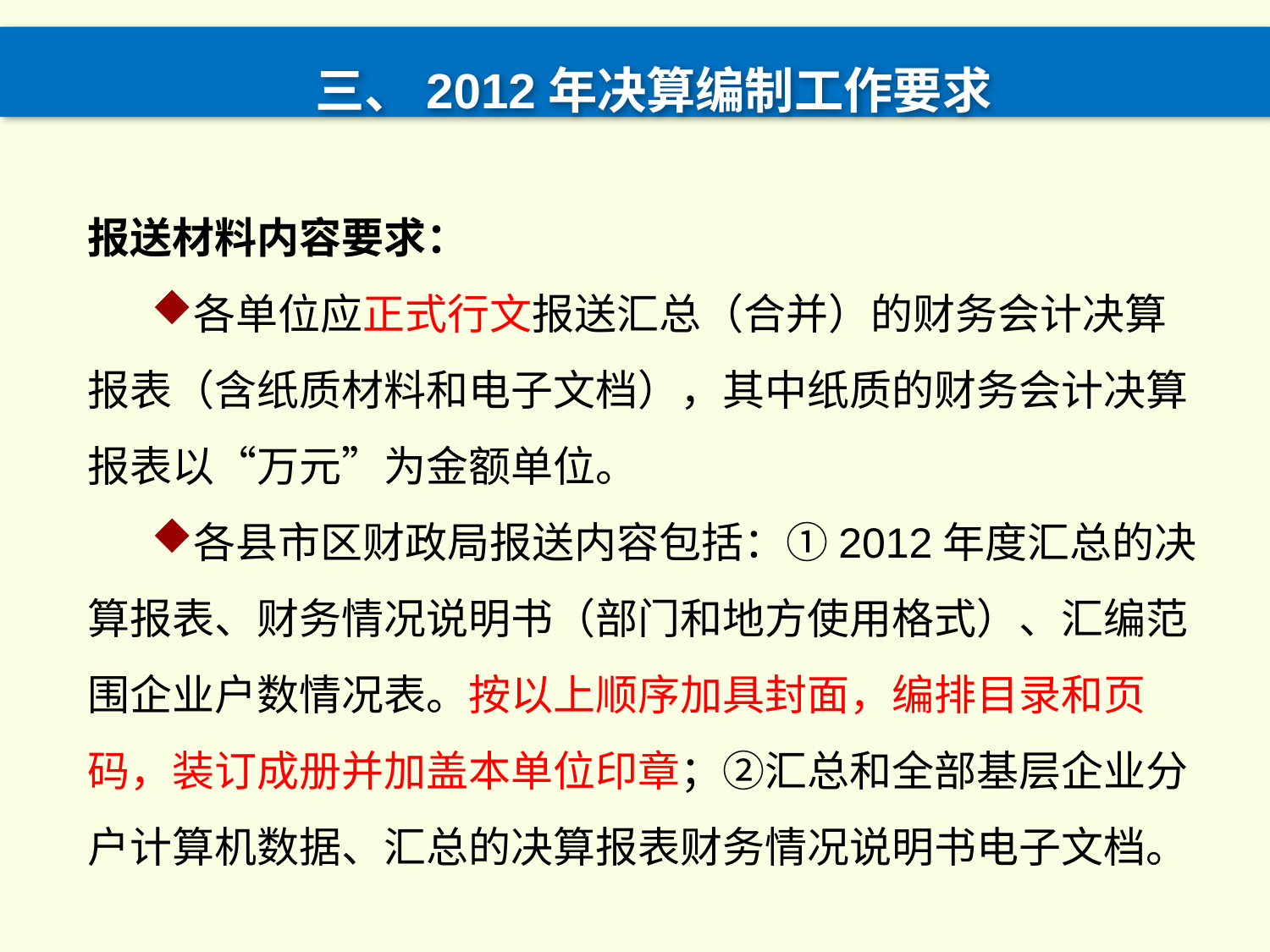

# 三、2012年决算编制工作要求
报送材料内容要求：
各单位应正式行文报送汇总（合并）的财务会计决算报表（含纸质材料和电子文档），其中纸质的财务会计决算报表以“万元”为金额单位。
各县市区财政局报送内容包括：①2012年度汇总的决算报表、财务情况说明书（部门和地方使用格式）、汇编范围企业户数情况表。按以上顺序加具封面，编排目录和页码，装订成册并加盖本单位印章；②汇总和全部基层企业分户计算机数据、汇总的决算报表财务情况说明书电子文档。